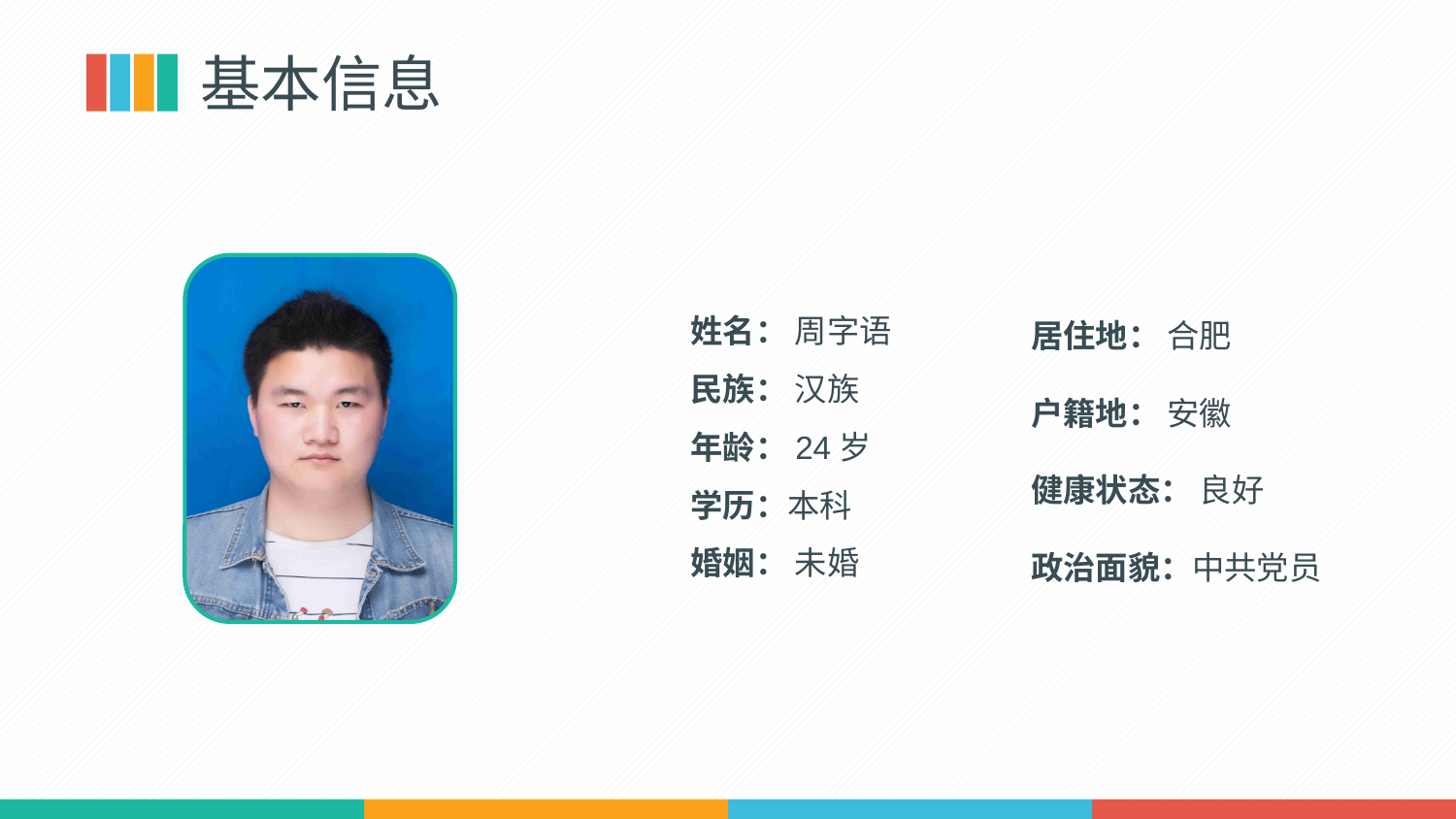

基本信息

居住地： 合肥
户籍地： 安徽
健康状态： 良好
政治面貌：中共党员
姓名： 周字语
民族： 汉族
年龄：24岁
学历：本科
婚姻： 未婚